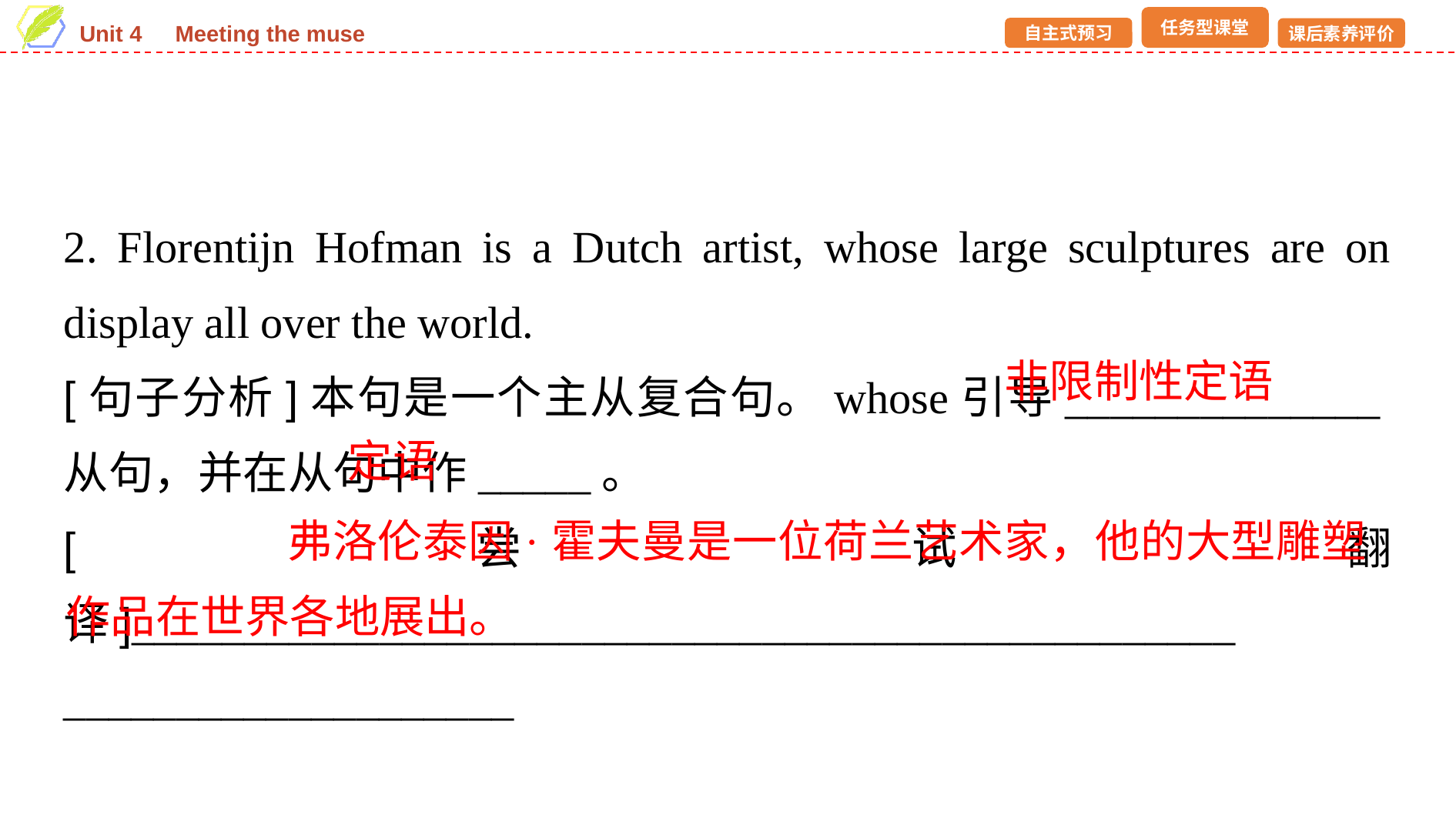

2. Florentijn Hofman is a Dutch artist, whose large sculptures are on display all over the world.
[句子分析]本句是一个主从复合句。whose引导______________从句，并在从句中作_____。
[尝试翻译]_________________________________________________
____________________
非限制性定语
定语
                    弗洛伦泰因·霍夫曼是一位荷兰艺术家，他的大型雕塑作品在世界各地展出。